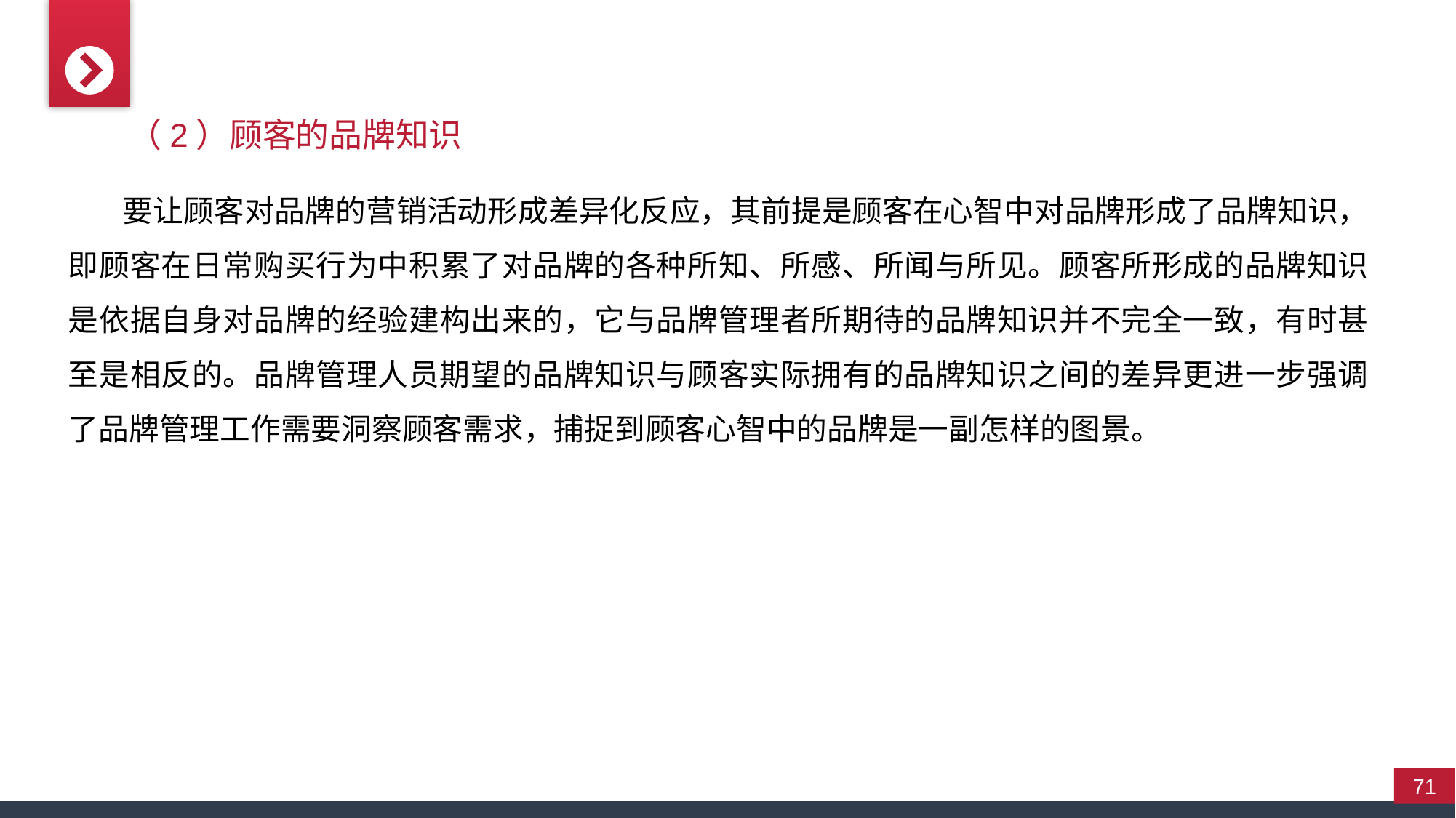

（2）顾客的品牌知识
要让顾客对品牌的营销活动形成差异化反应，其前提是顾客在心智中对品牌形成了品牌知识，即顾客在日常购买行为中积累了对品牌的各种所知、所感、所闻与所见。顾客所形成的品牌知识是依据自身对品牌的经验建构出来的，它与品牌管理者所期待的品牌知识并不完全一致，有时甚至是相反的。品牌管理人员期望的品牌知识与顾客实际拥有的品牌知识之间的差异更进一步强调了品牌管理工作需要洞察顾客需求，捕捉到顾客心智中的品牌是一副怎样的图景。